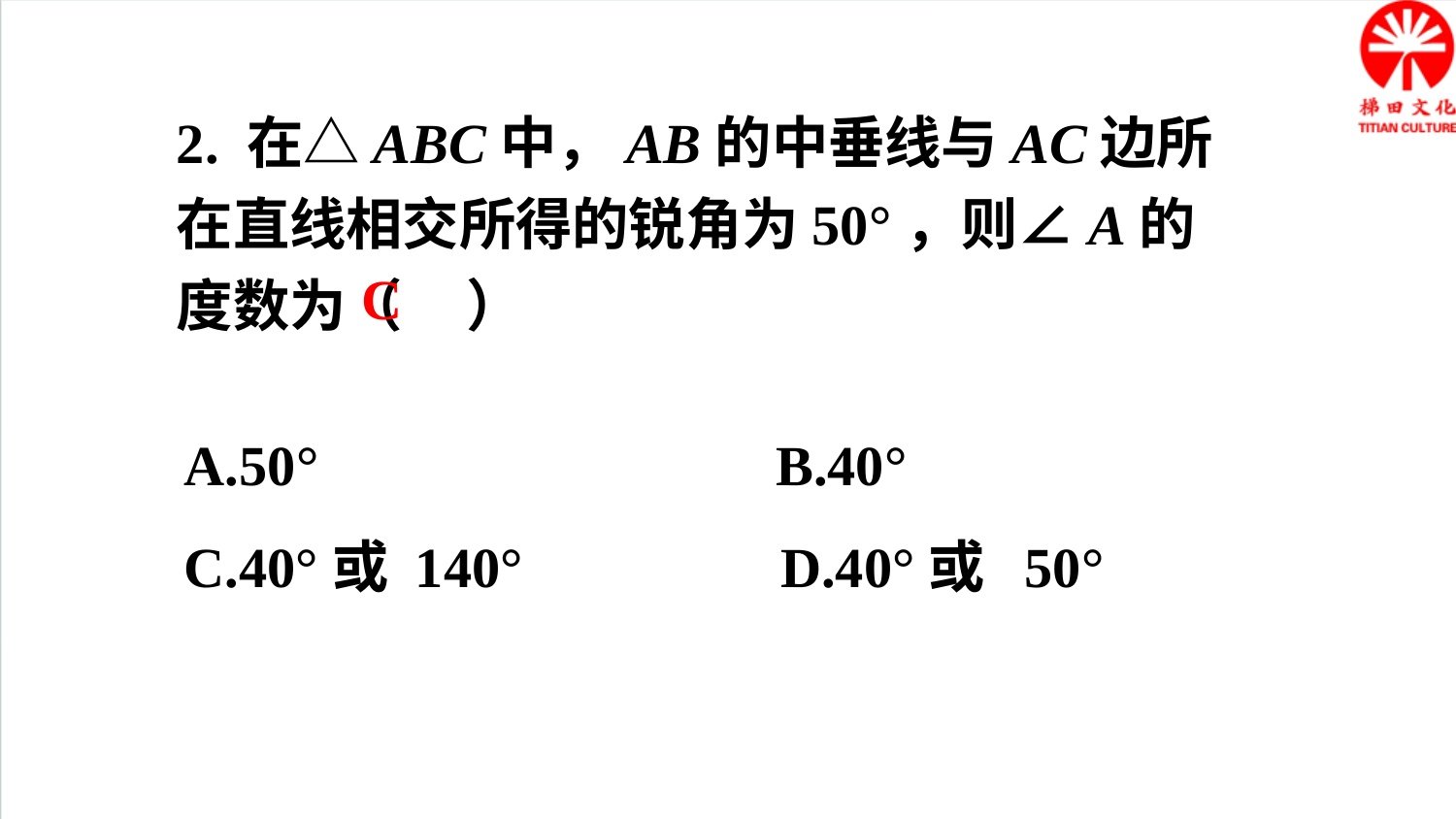

2. 在△ABC中，AB的中垂线与AC边所在直线相交所得的锐角为50°，则∠A的度数为（     ）
C
A.50°			           B.40°
C.40°或 140°		 D.40°或  50°